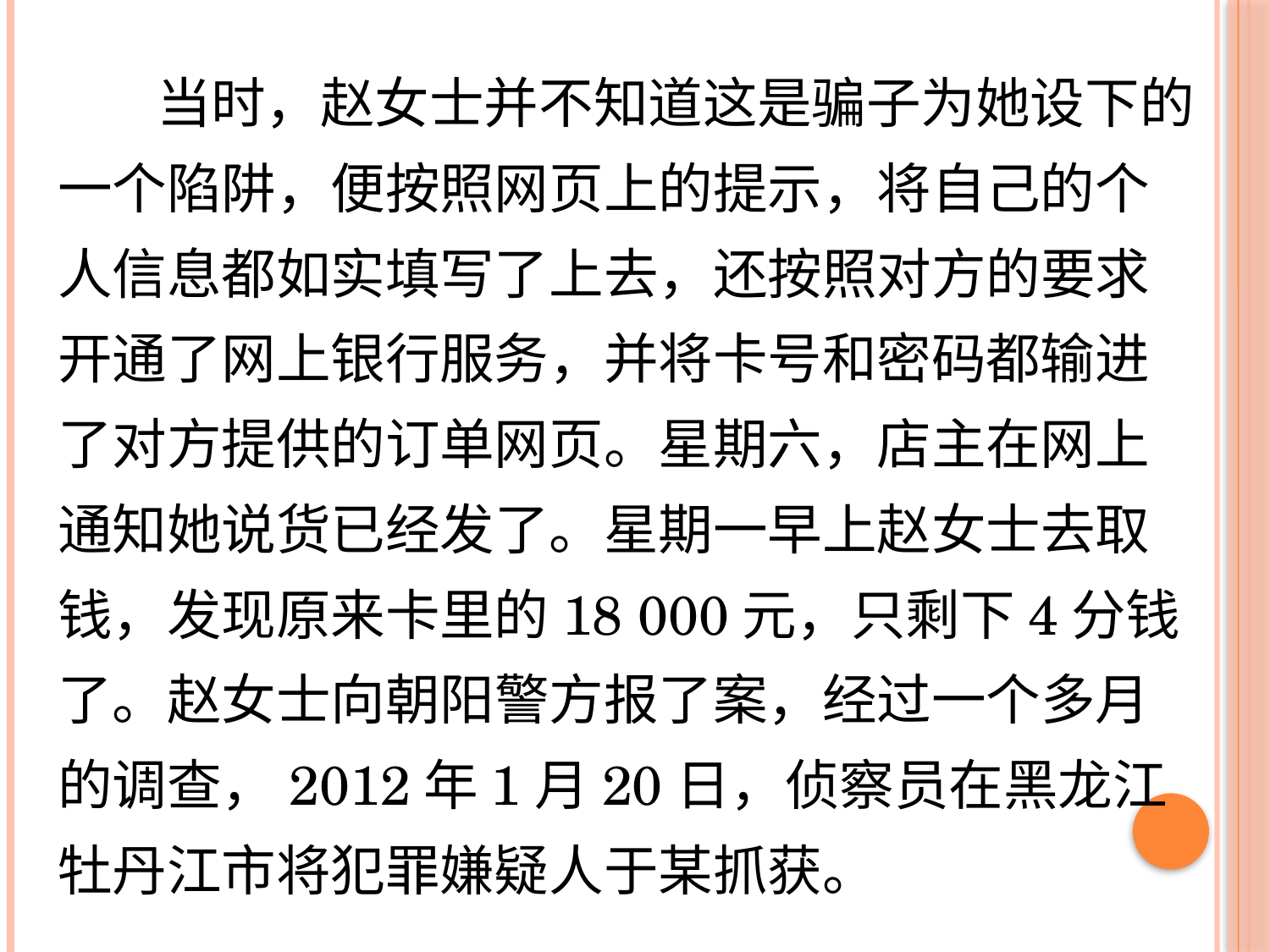

当时，赵女士并不知道这是骗子为她设下的一个陷阱，便按照网页上的提示，将自己的个人信息都如实填写了上去，还按照对方的要求开通了网上银行服务，并将卡号和密码都输进了对方提供的订单网页。星期六，店主在网上通知她说货已经发了。星期一早上赵女士去取钱，发现原来卡里的18 000元，只剩下4分钱了。赵女士向朝阳警方报了案，经过一个多月的调查，2012年1月20日，侦察员在黑龙江牡丹江市将犯罪嫌疑人于某抓获。